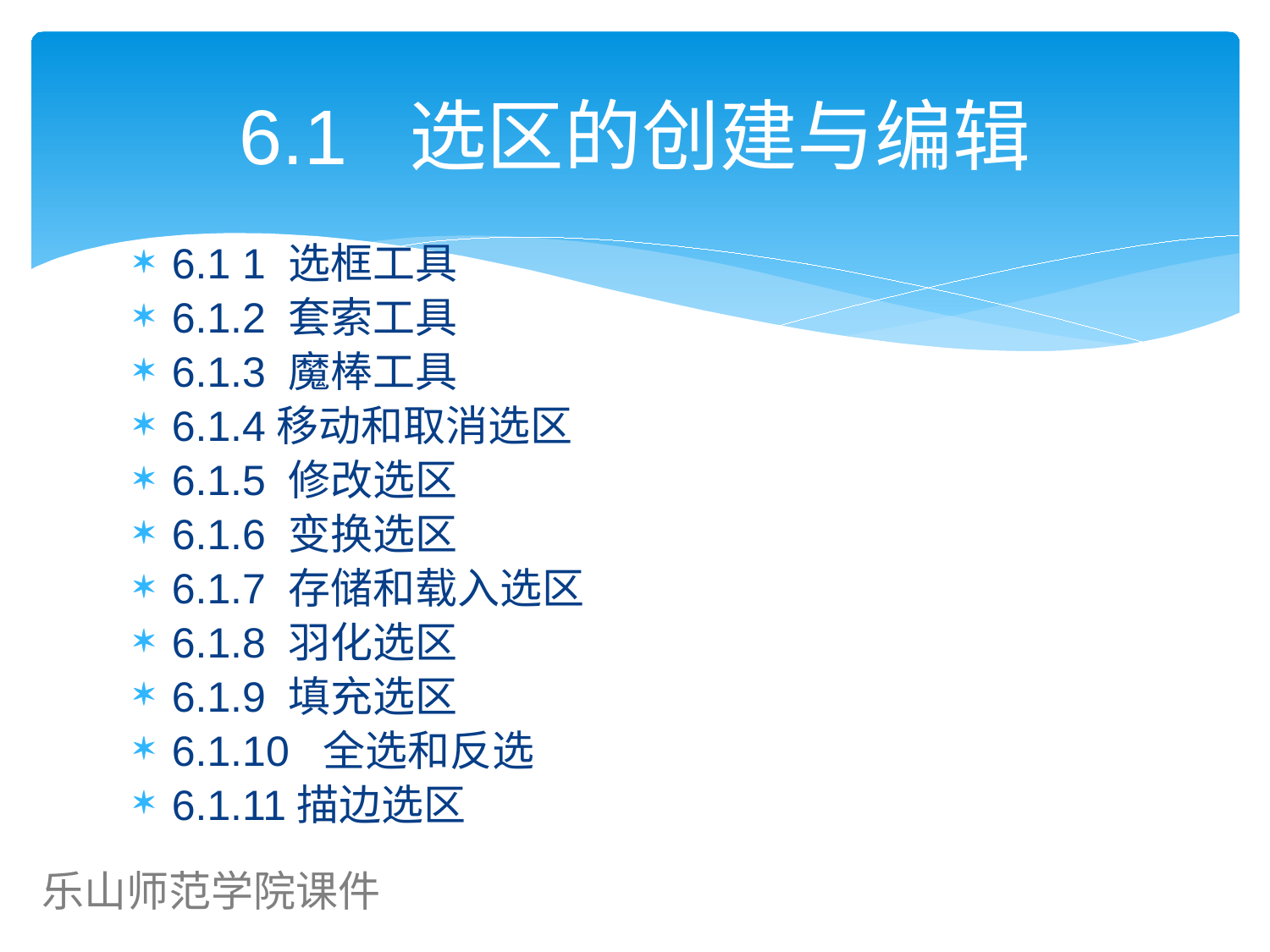

# 6.1  选区的创建与编辑
6.1 1 选框工具
6.1.2 套索工具
6.1.3 魔棒工具
6.1.4移动和取消选区
6.1.5 修改选区
6.1.6 变换选区
6.1.7 存储和载入选区
6.1.8 羽化选区
6.1.9 填充选区
6.1.10  全选和反选
6.1.11描边选区